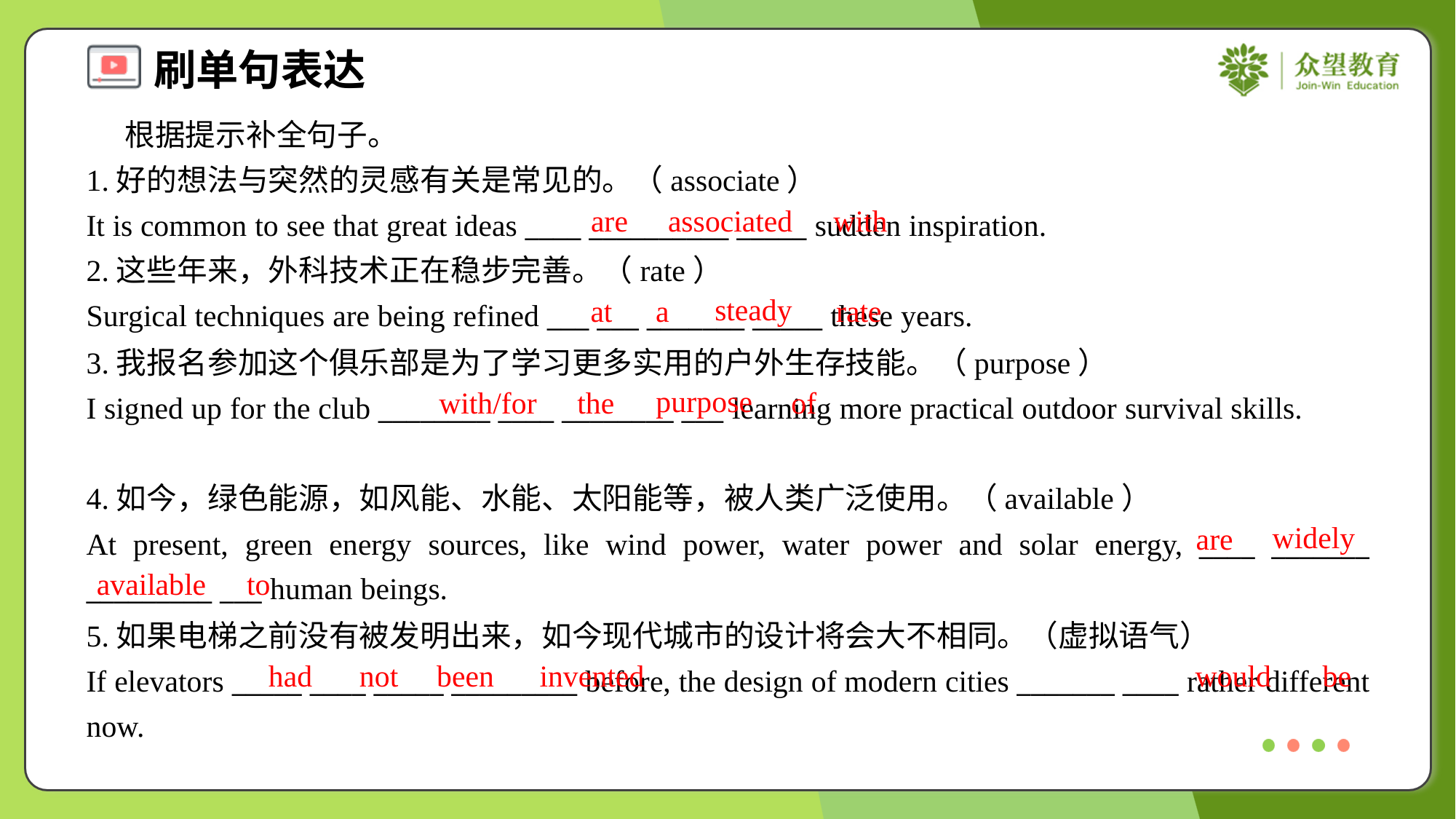

根据提示补全句子。
1.好的想法与突然的灵感有关是常见的。（associate）
It is common to see that great ideas ____ __________ _____ sudden inspiration.
2.这些年来，外科技术正在稳步完善。（rate）
Surgical techniques are being refined ___ ___ _______ _____ these years.
are
associated
with
steady
at
a
rate
3.我报名参加这个俱乐部是为了学习更多实用的户外生存技能。（purpose）
I signed up for the club ________ ____ ________ ___ learning more practical outdoor survival skills.
purpose
with/for
the
of
4.如今，绿色能源，如风能、水能、太阳能等，被人类广泛使用。（available）
At present, green energy sources, like wind power, water power and solar energy, ____ _______ _________ ___ human beings.
widely
are
available
to
5.如果电梯之前没有被发明出来，如今现代城市的设计将会大不相同。（虚拟语气）
If elevators _____ ____ _____ _________ before, the design of modern cities _______ ____ rather different now.
had
not
been
invented
would
be